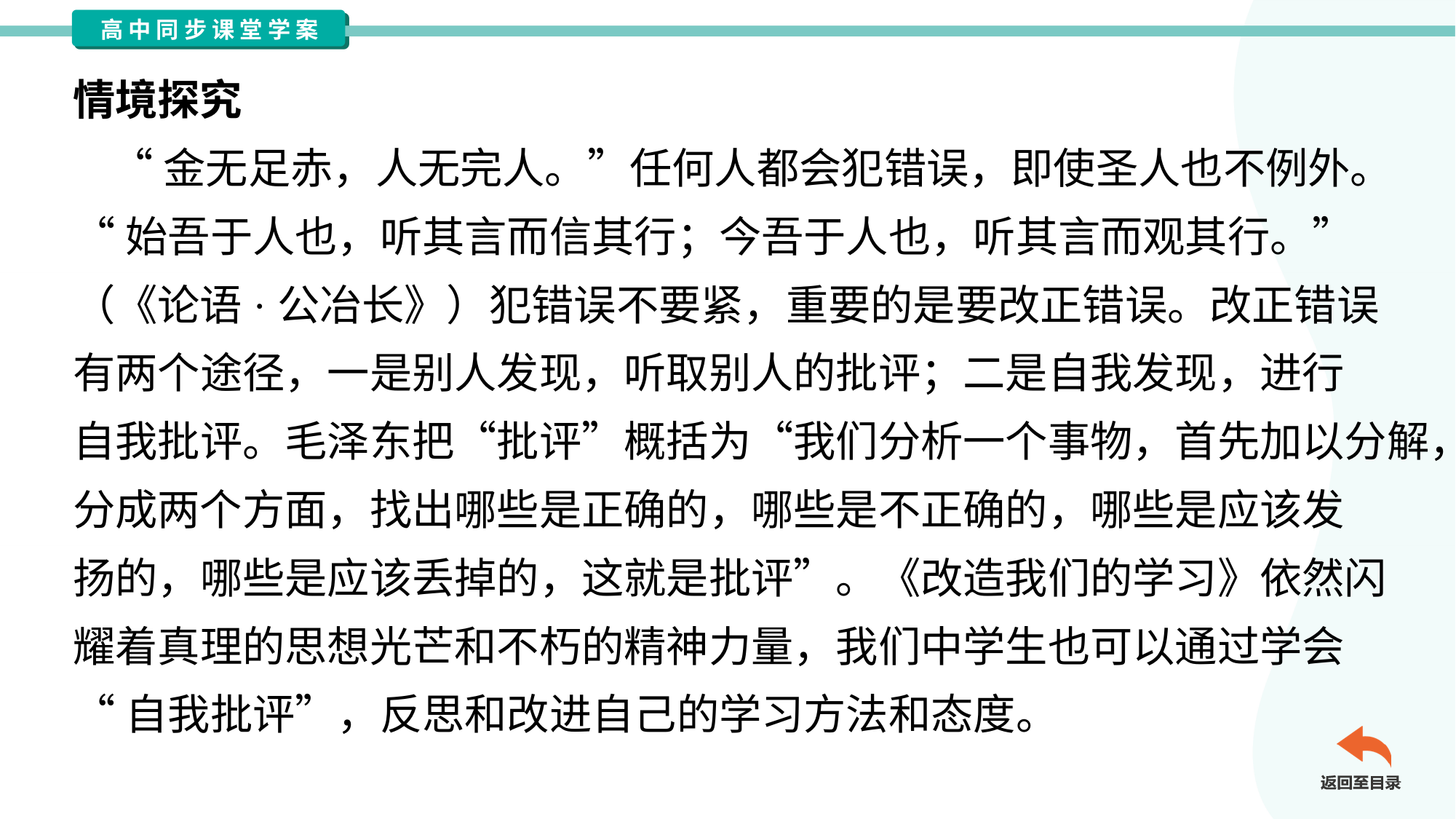

情境探究
    “金无足赤，人无完人。”任何人都会犯错误，即使圣人也不例外。
“始吾于人也，听其言而信其行；今吾于人也，听其言而观其行。”
（《论语·公冶长》）犯错误不要紧，重要的是要改正错误。改正错误
有两个途径，一是别人发现，听取别人的批评；二是自我发现，进行
自我批评。毛泽东把“批评”概括为“我们分析一个事物，首先加以分解，
分成两个方面，找出哪些是正确的，哪些是不正确的，哪些是应该发
扬的，哪些是应该丢掉的，这就是批评”。《改造我们的学习》依然闪
耀着真理的思想光芒和不朽的精神力量，我们中学生也可以通过学会
“自我批评”，反思和改进自己的学习方法和态度。